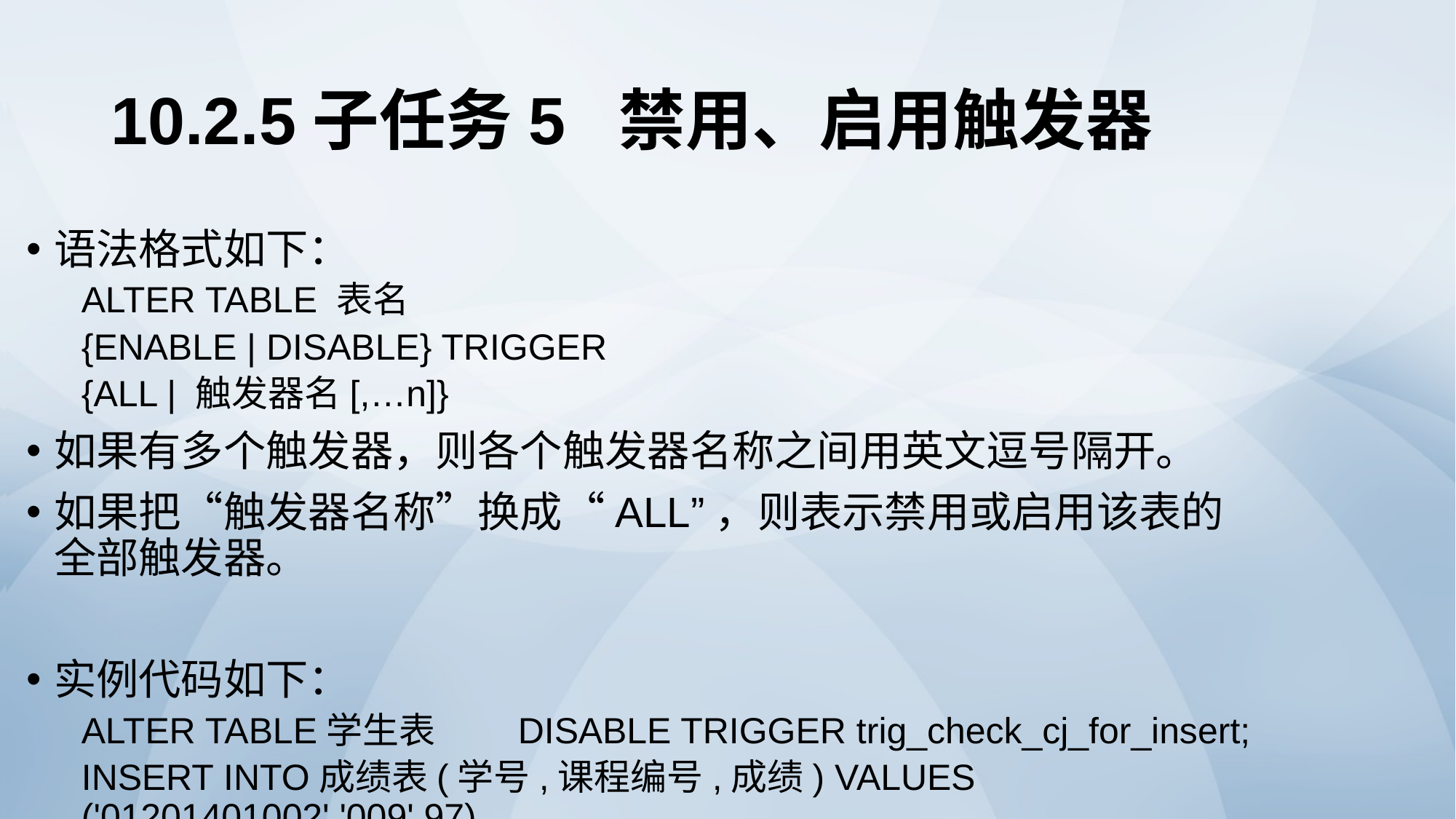

# 10.2.5子任务5  禁用、启用触发器
语法格式如下：
ALTER TABLE 表名
{ENABLE | DISABLE} TRIGGER
{ALL | 触发器名[,…n]}
如果有多个触发器，则各个触发器名称之间用英文逗号隔开。
如果把“触发器名称”换成“ALL”，则表示禁用或启用该表的全部触发器。

实例代码如下：
ALTER TABLE学生表	DISABLE TRIGGER trig_check_cj_for_insert;
insert into成绩表(学号,课程编号,成绩) values ('01201401002','009',97)